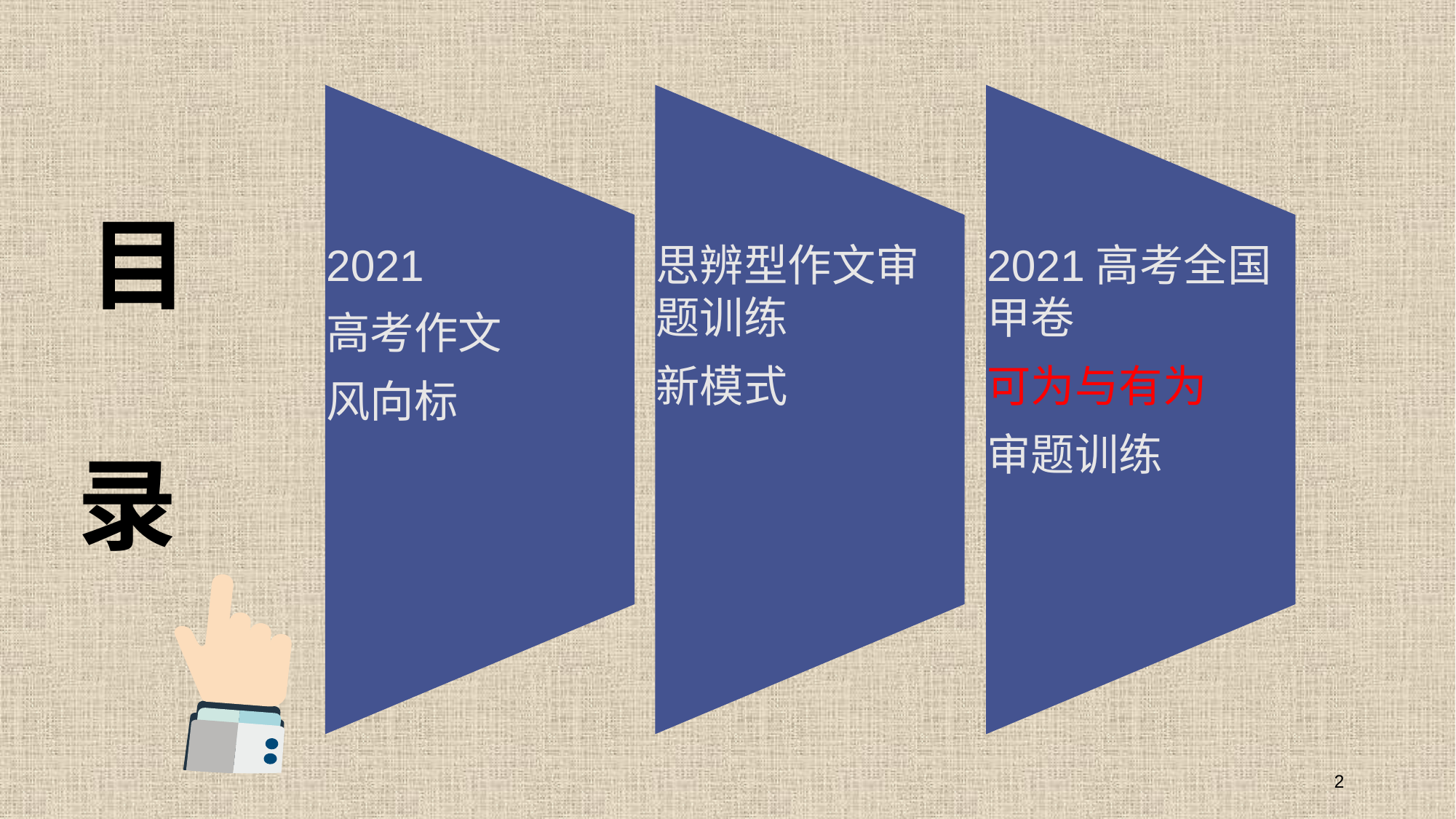

2021
高考作文
风向标1

思辨型作文审题训练
新模式

2021高考全国甲卷
可为与有为
审题训练

目

录

2